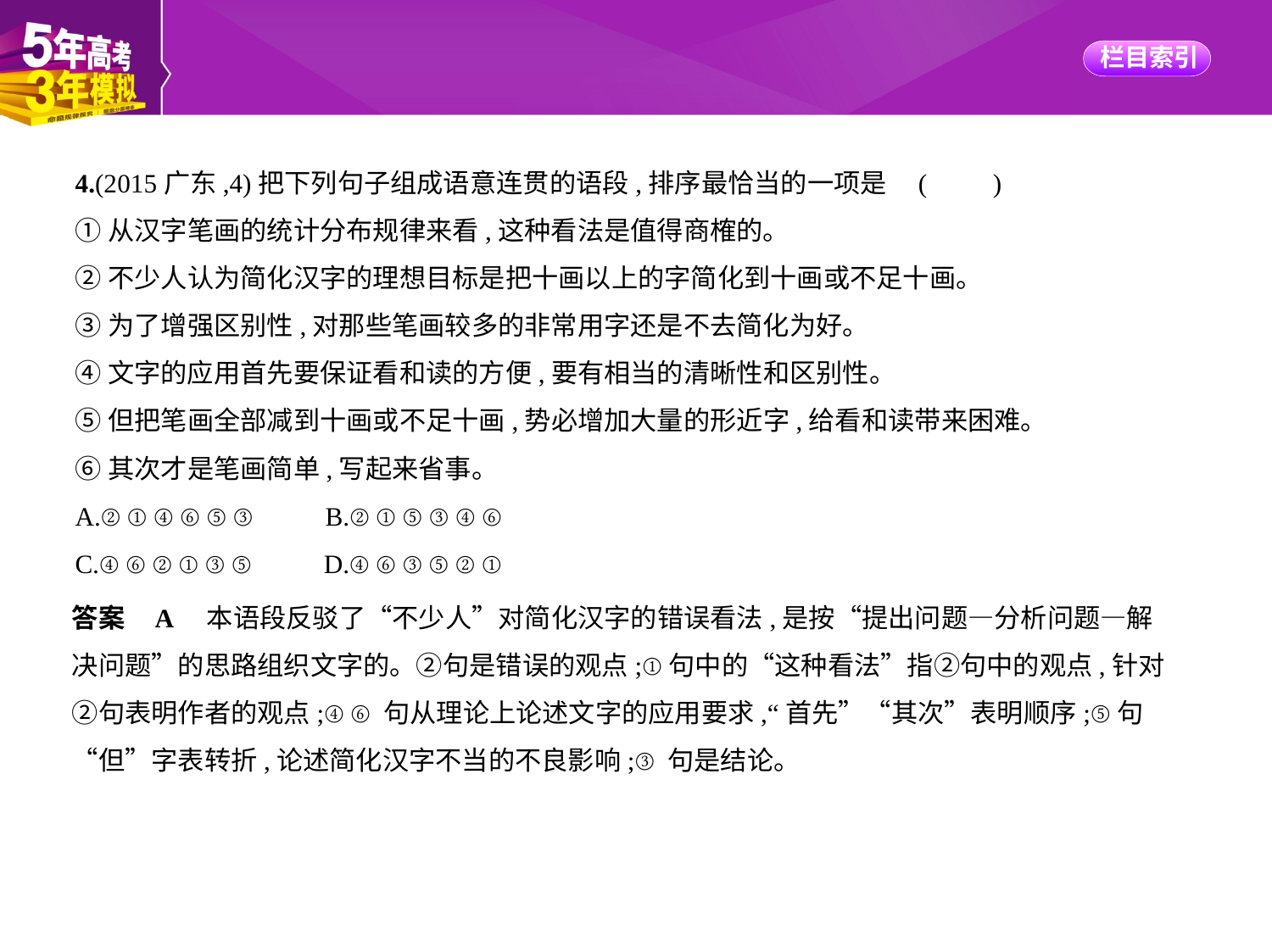

4.(2015广东,4)把下列句子组成语意连贯的语段,排序最恰当的一项是 (　　)
①从汉字笔画的统计分布规律来看,这种看法是值得商榷的。
②不少人认为简化汉字的理想目标是把十画以上的字简化到十画或不足十画。
③为了增强区别性,对那些笔画较多的非常用字还是不去简化为好。
④文字的应用首先要保证看和读的方便,要有相当的清晰性和区别性。
⑤但把笔画全部减到十画或不足十画,势必增加大量的形近字,给看和读带来困难。
⑥其次才是笔画简单,写起来省事。
A.②①④⑥⑤③　　B.②①⑤③④⑥
C.④⑥②①③⑤　　D.④⑥③⑤②①
答案    A　本语段反驳了“不少人”对简化汉字的错误看法,是按“提出问题—分析问题—解
决问题”的思路组织文字的。②句是错误的观点;①句中的“这种看法”指②句中的观点,针对
②句表明作者的观点;④⑥句从理论上论述文字的应用要求,“首先”“其次”表明顺序;⑤句
“但”字表转折,论述简化汉字不当的不良影响;③句是结论。